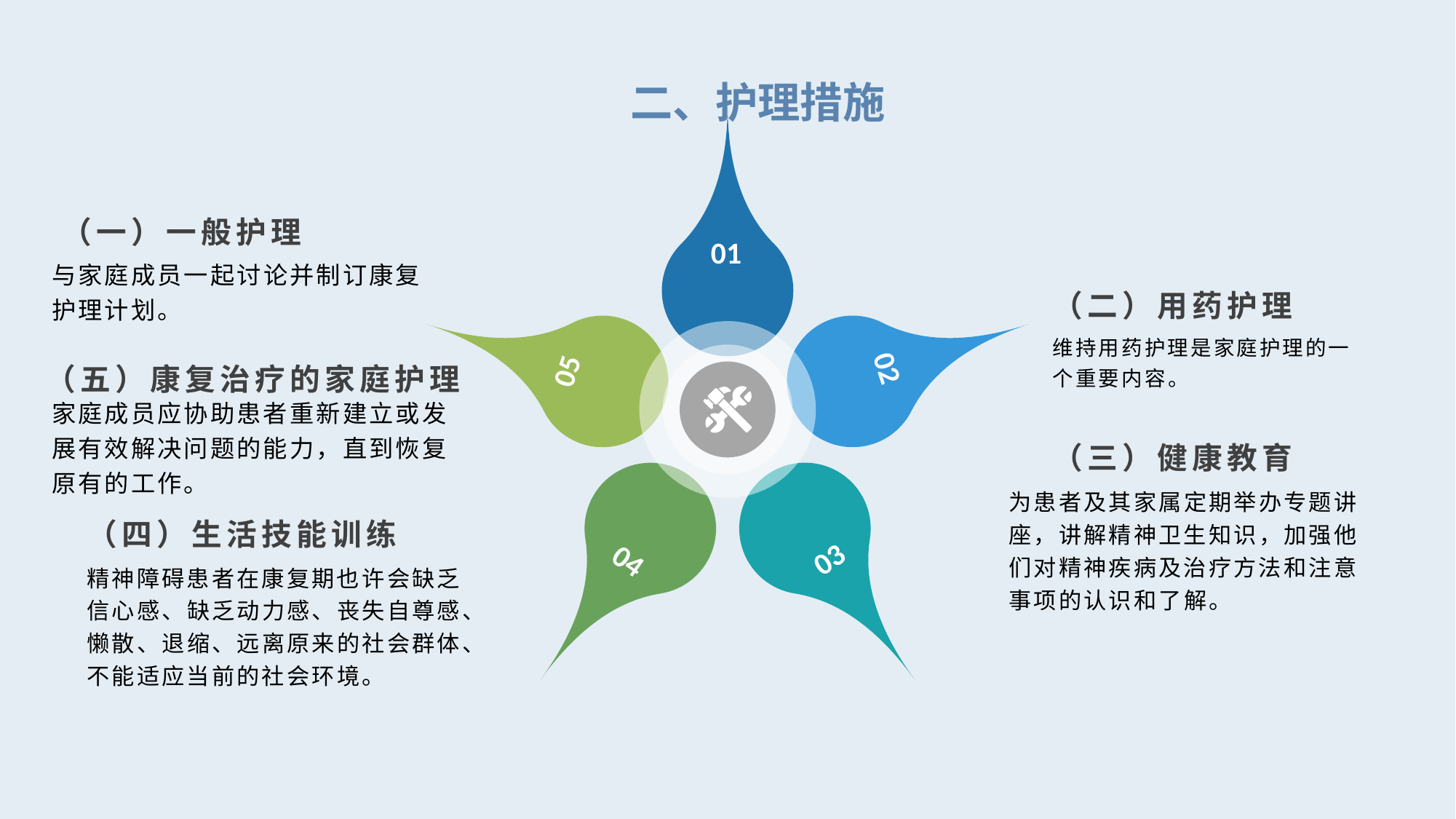

二、护理措施
（一）一般护理

01
与家庭成员一起讨论并制订康复护理计划。
（二）用药护理

维持用药护理是家庭护理的一个重要内容。
02
（五）康复治疗的家庭护理

05

家庭成员应协助患者重新建立或发展有效解决问题的能力，直到恢复原有的工作。
（三）健康教育

为患者及其家属定期举办专题讲座，讲解精神卫生知识，加强他们对精神疾病及治疗方法和注意事项的认识和了解。
（四）生活技能训练
03
04
精神障碍患者在康复期也许会缺乏信心感、缺乏动力感、丧失自尊感、懒散、退缩、远离原来的社会群体、不能适应当前的社会环境。